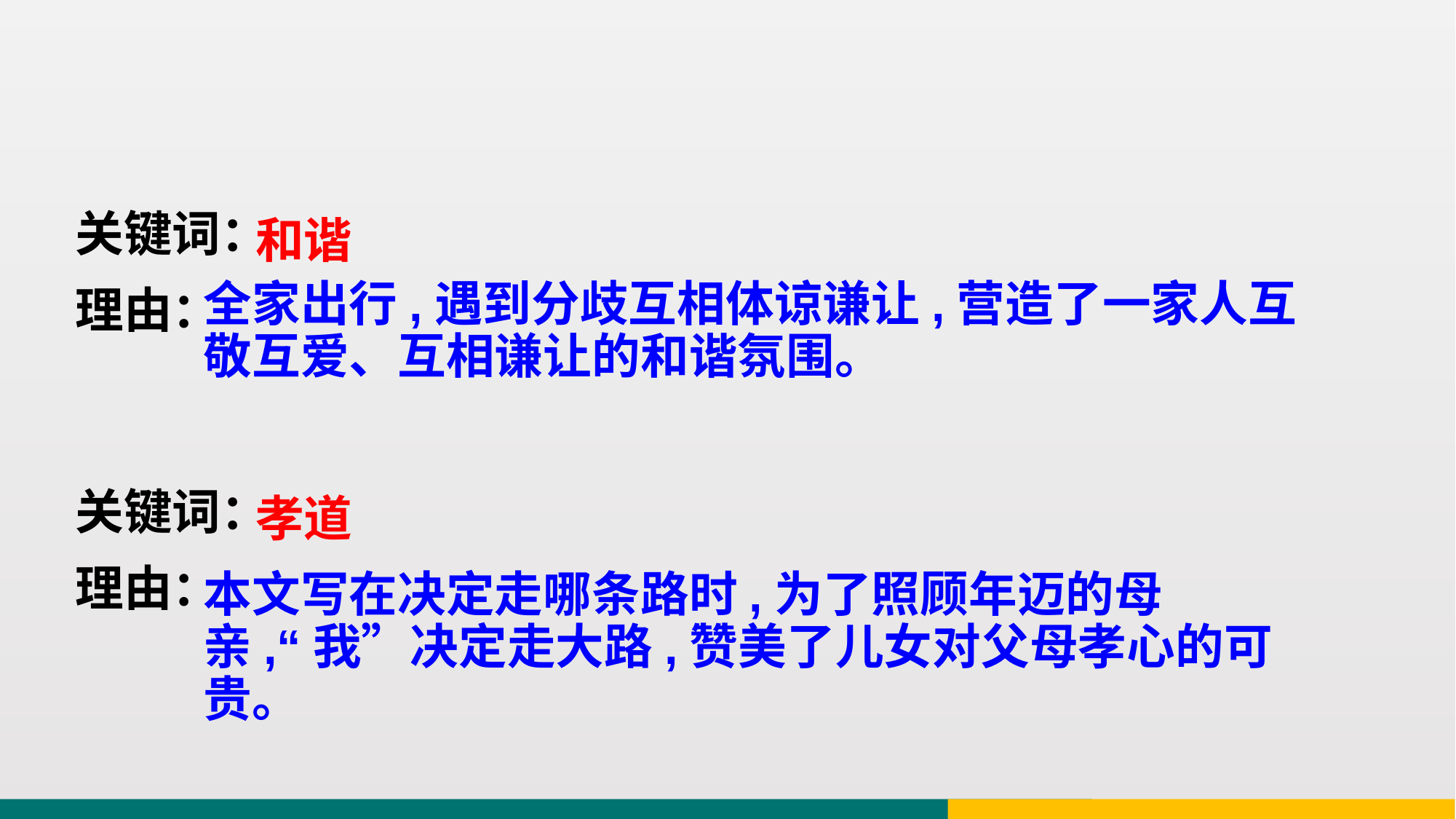

关键词：
理由：
和谐
全家出行,遇到分歧互相体谅谦让,营造了一家人互敬互爱、互相谦让的和谐氛围。
关键词：
理由：
孝道
本文写在决定走哪条路时,为了照顾年迈的母亲,“我”决定走大路,赞美了儿女对父母孝心的可贵。